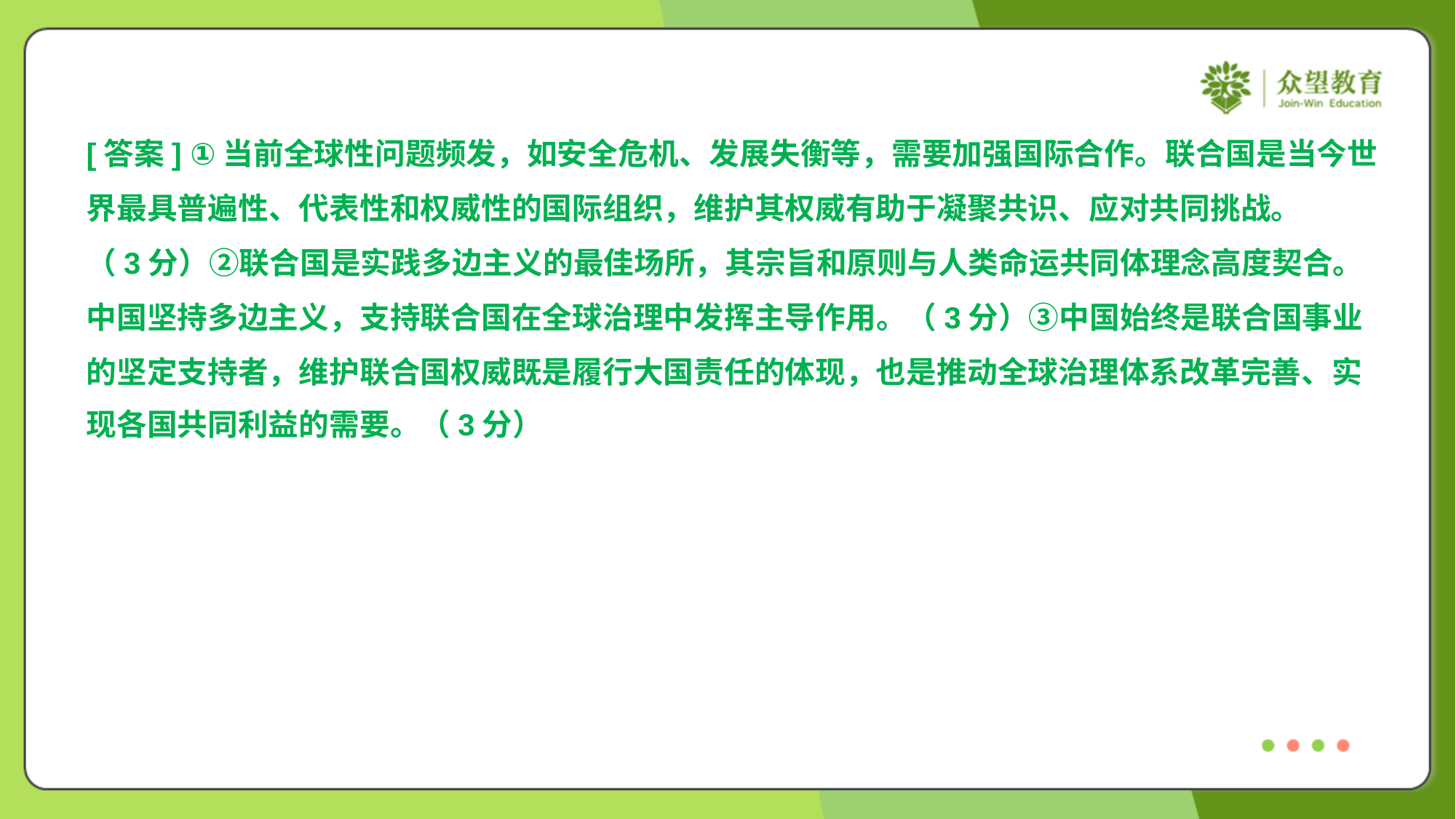

[答案] ①当前全球性问题频发，如安全危机、发展失衡等，需要加强国际合作。联合国是当今世
界最具普遍性、代表性和权威性的国际组织，维护其权威有助于凝聚共识、应对共同挑战。
（3分）②联合国是实践多边主义的最佳场所，其宗旨和原则与人类命运共同体理念高度契合。
中国坚持多边主义，支持联合国在全球治理中发挥主导作用。（3分）③中国始终是联合国事业
的坚定支持者，维护联合国权威既是履行大国责任的体现，也是推动全球治理体系改革完善、实
现各国共同利益的需要。（3分）